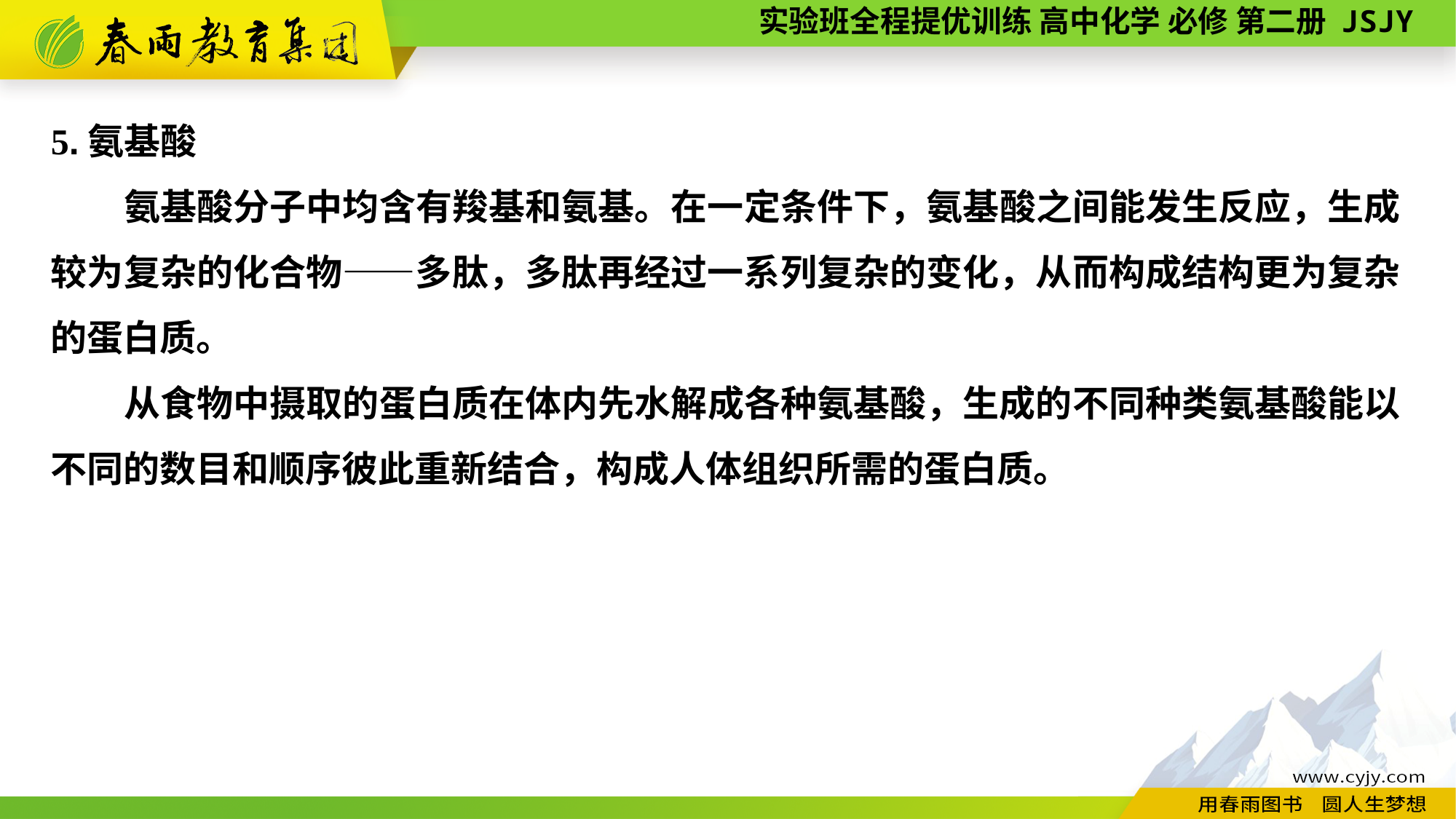

5.氨基酸
氨基酸分子中均含有羧基和氨基。在一定条件下，氨基酸之间能发生反应，生成较为复杂的化合物——多肽，多肽再经过一系列复杂的变化，从而构成结构更为复杂的蛋白质。
从食物中摄取的蛋白质在体内先水解成各种氨基酸，生成的不同种类氨基酸能以不同的数目和顺序彼此重新结合，构成人体组织所需的蛋白质。